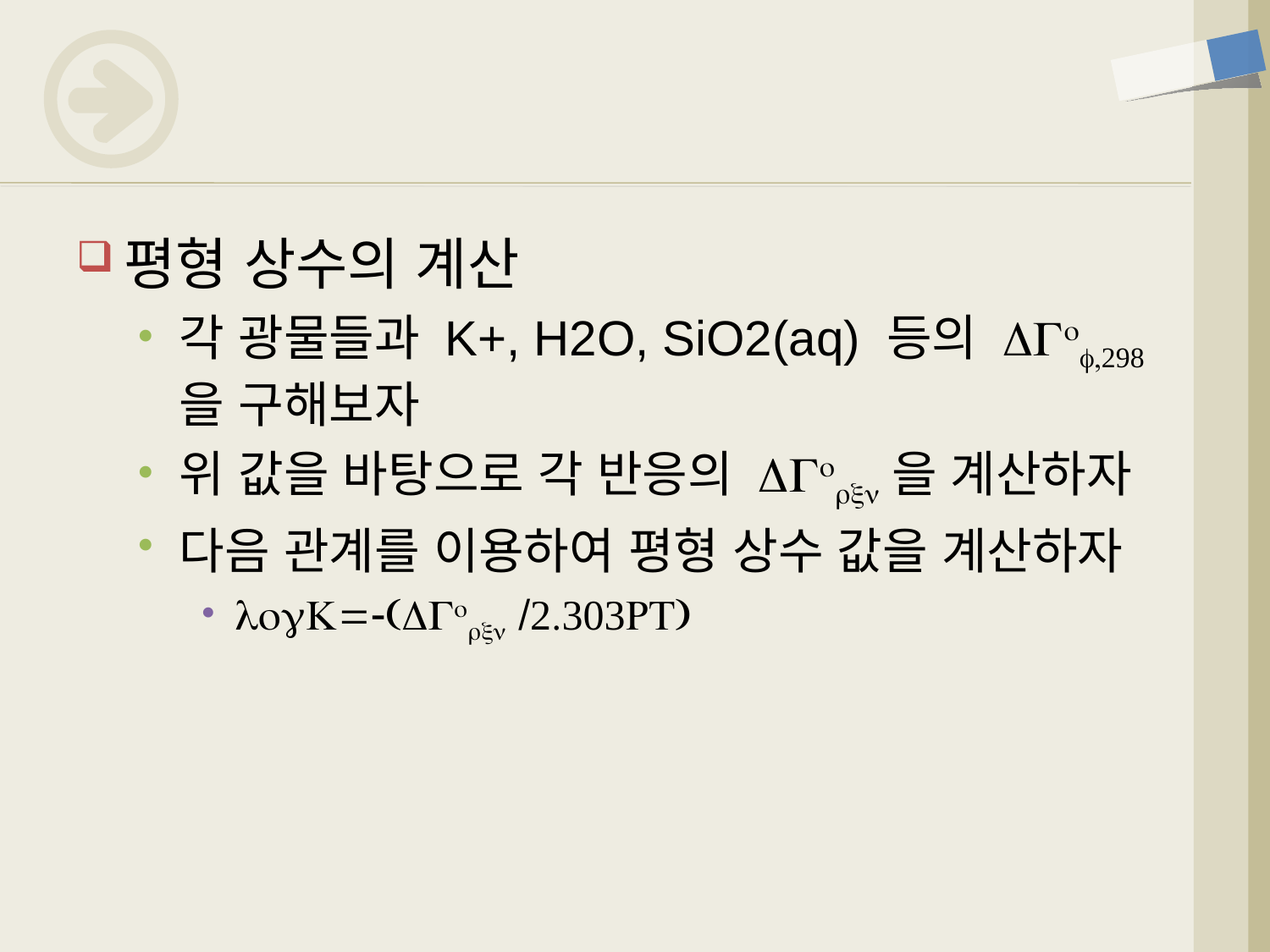

평형 상수의 계산
각 광물들과 K+, H2O, SiO2(aq) 등의 ΔGof,298을 구해보자
위 값을 바탕으로 각 반응의 ΔGorxn을 계산하자
다음 관계를 이용하여 평형 상수 값을 계산하자
logK=-(ΔGorxn /2.303RT)